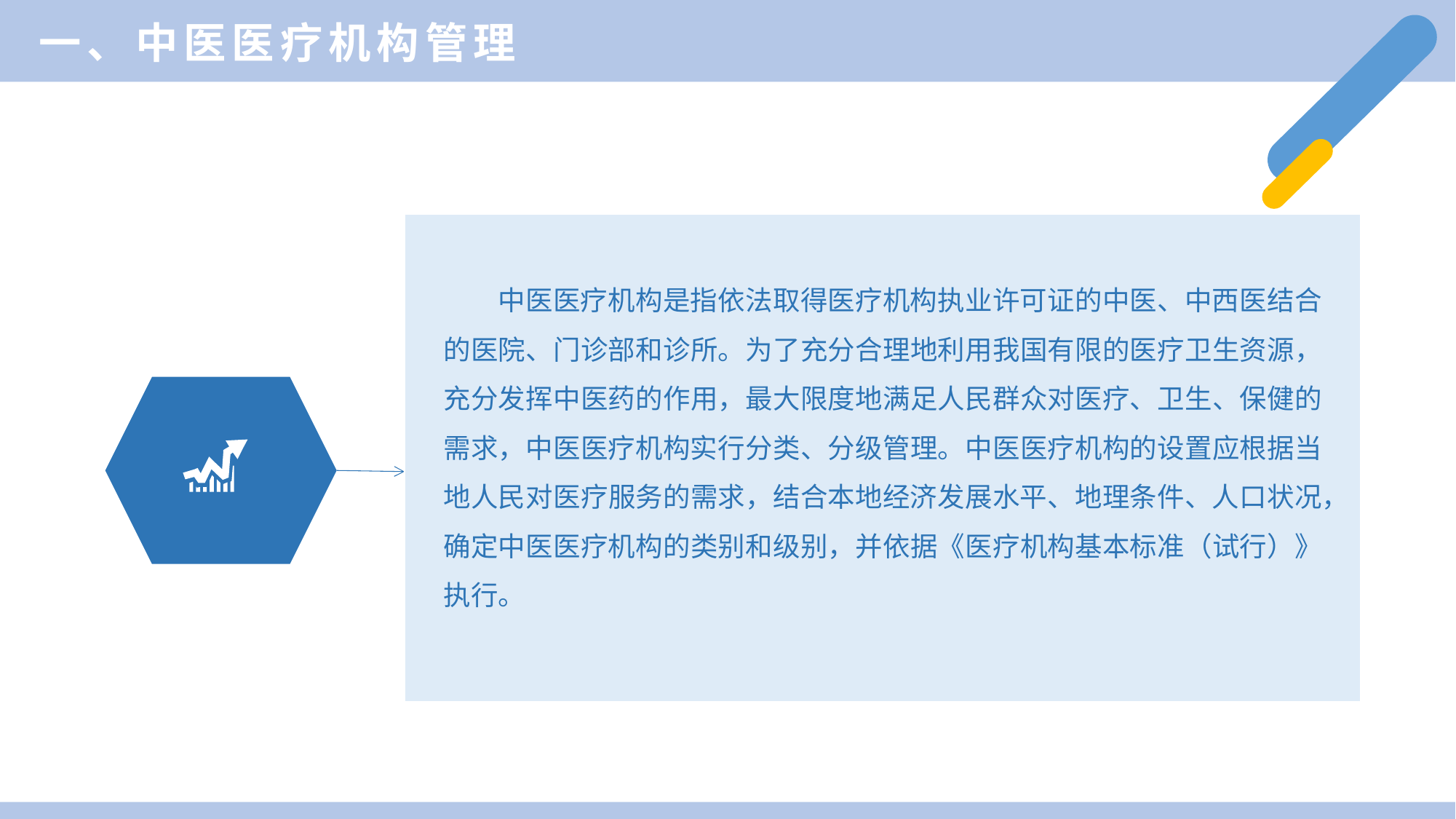

一、中医医疗机构管理

经国
中医医疗机构是指依法取得医疗机构执业许可证的中医、中西医结合的医院、门诊部和诊所。为了充分合理地利用我国有限的医疗卫生资源，充分发挥中医药的作用，最大限度地满足人民群众对医疗、卫生、保健的需求，中医医疗机构实行分类、分级管理。中医医疗机构的设置应根据当地人民对医疗服务的需求，结合本地经济发展水平、地理条件、人口状况，确定中医医疗机构的类别和级别，并依据《医疗机构基本标准（试行）》执行。